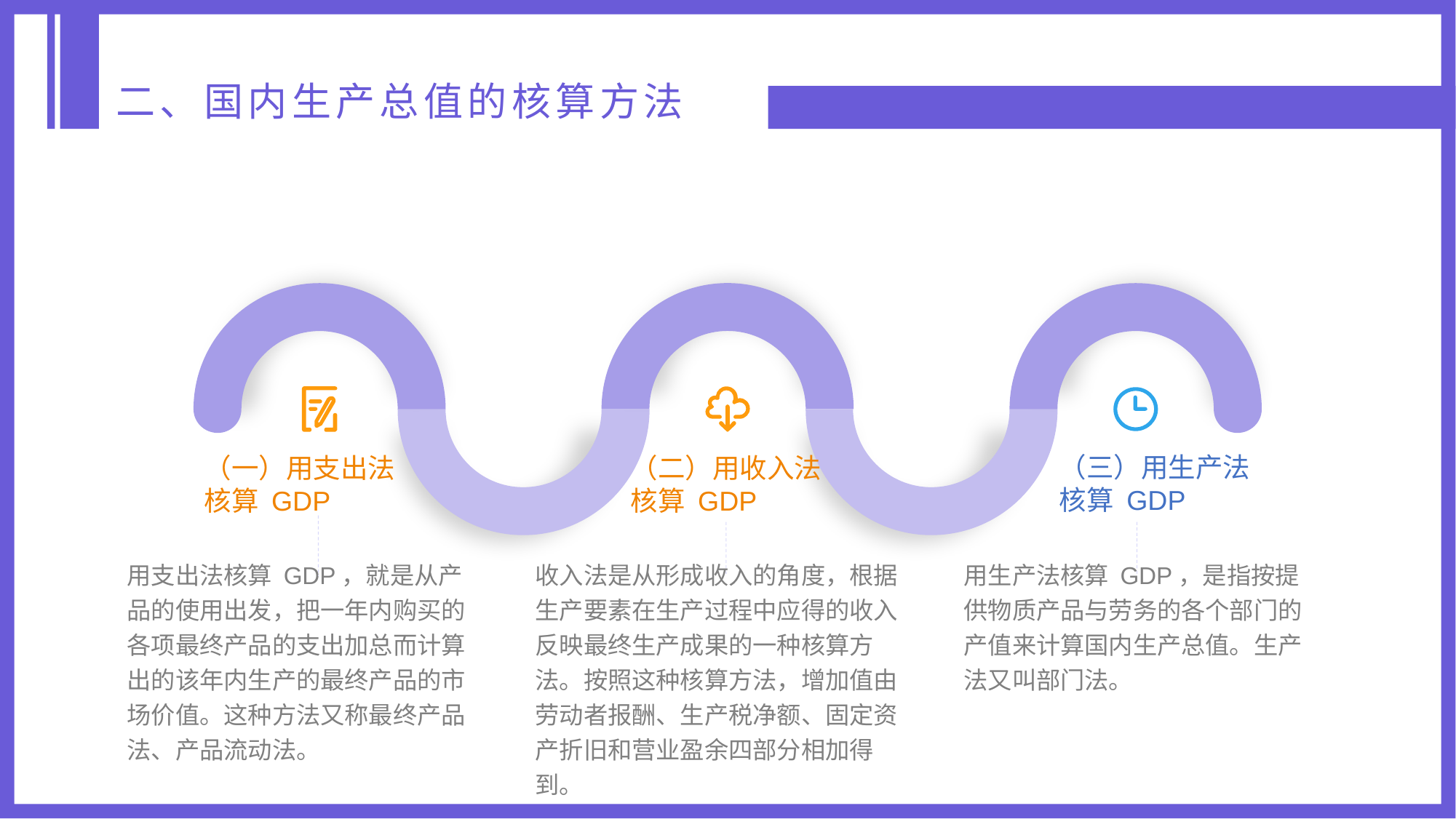

二、国内生产总值的核算方法

（三）用生产法核算 GDP
（一）用支出法核算 GDP
（二）用收入法核算 GDP

用支出法核算 GDP，就是从产品的使用出发，把一年内购买的各项最终产品的支出加总而计算出的该年内生产的最终产品的市场价值。这种方法又称最终产品法、产品流动法。
收入法是从形成收入的角度，根据生产要素在生产过程中应得的收入反映最终生产成果的一种核算方法。按照这种核算方法，增加值由劳动者报酬、生产税净额、固定资产折旧和营业盈余四部分相加得到。
用生产法核算 GDP，是指按提供物质产品与劳务的各个部门的产值来计算国内生产总值。生产法又叫部门法。